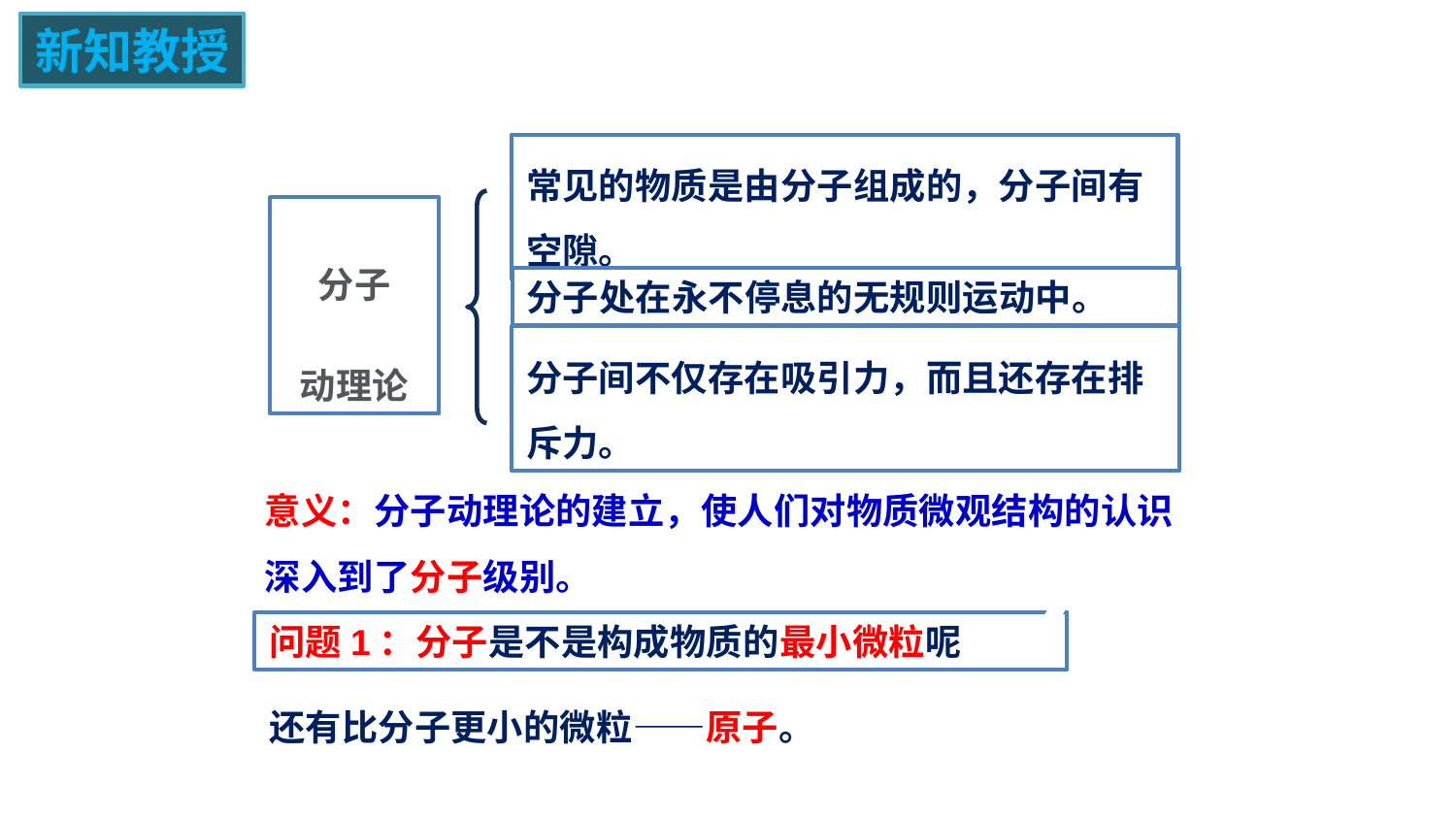

新知教授
常见的物质是由分子组成的，分子间有空隙。

分子
动理论
分子处在永不停息的无规则运动中。
分子间不仅存在吸引力，而且还存在排斥力。
意义：分子动理论的建立，使人们对物质微观结构的认识深入到了分子级别。
？
问题1：分子是不是构成物质的最小微粒呢
还有比分子更小的微粒——原子。